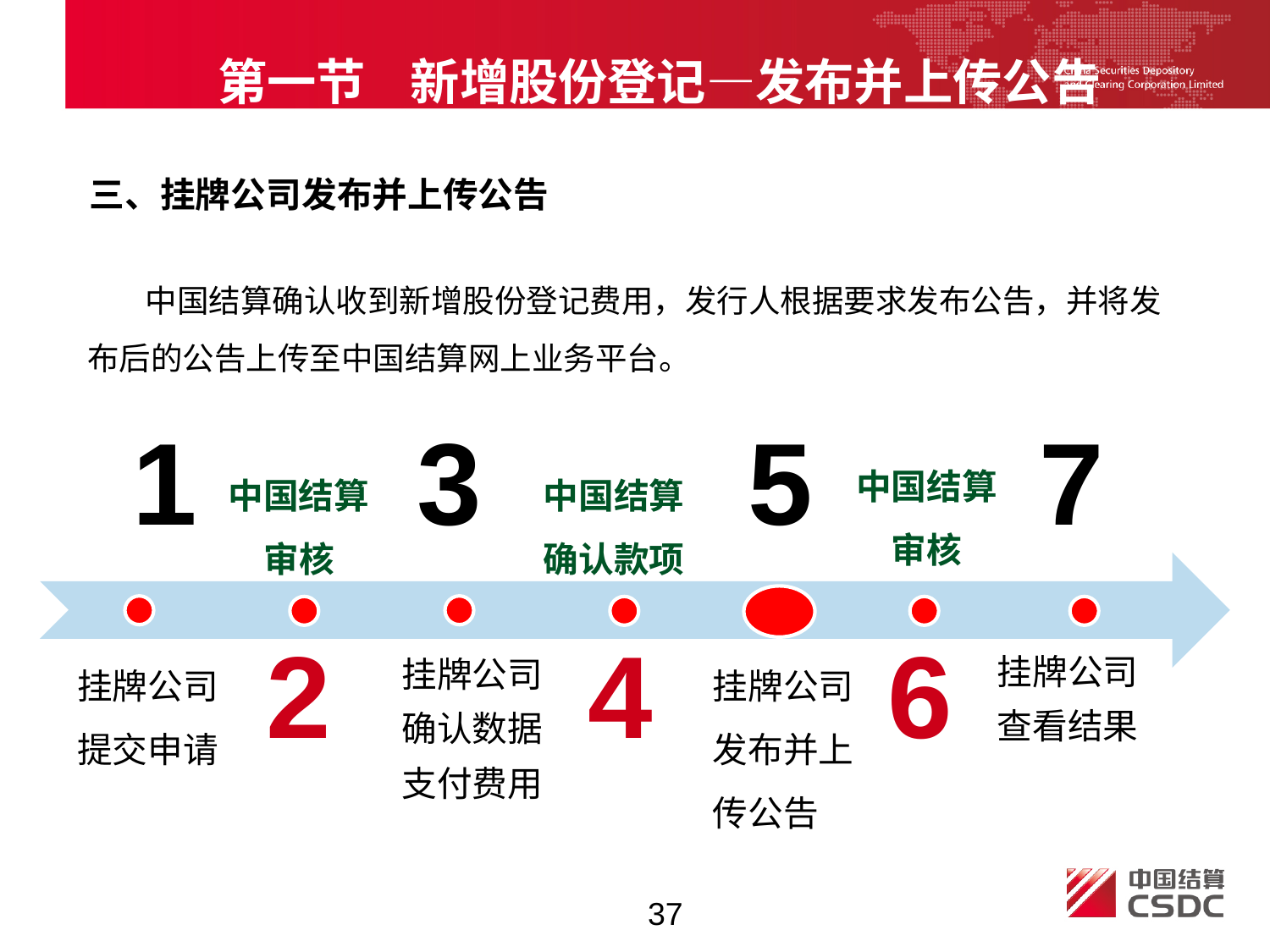

第一节    新增股份登记—发布并上传公告
三、挂牌公司发布并上传公告
       中国结算确认收到新增股份登记费用，发行人根据要求发布公告，并将发布后的公告上传至中国结算网上业务平台。

1
3
5
7
中国结算审核
中国结算
审核
中国结算
确认款项

2
4
6
挂牌公司提交申请
挂牌公司发布并上传公告
挂牌公司
查看结果
挂牌公司
确认数据
支付费用

37